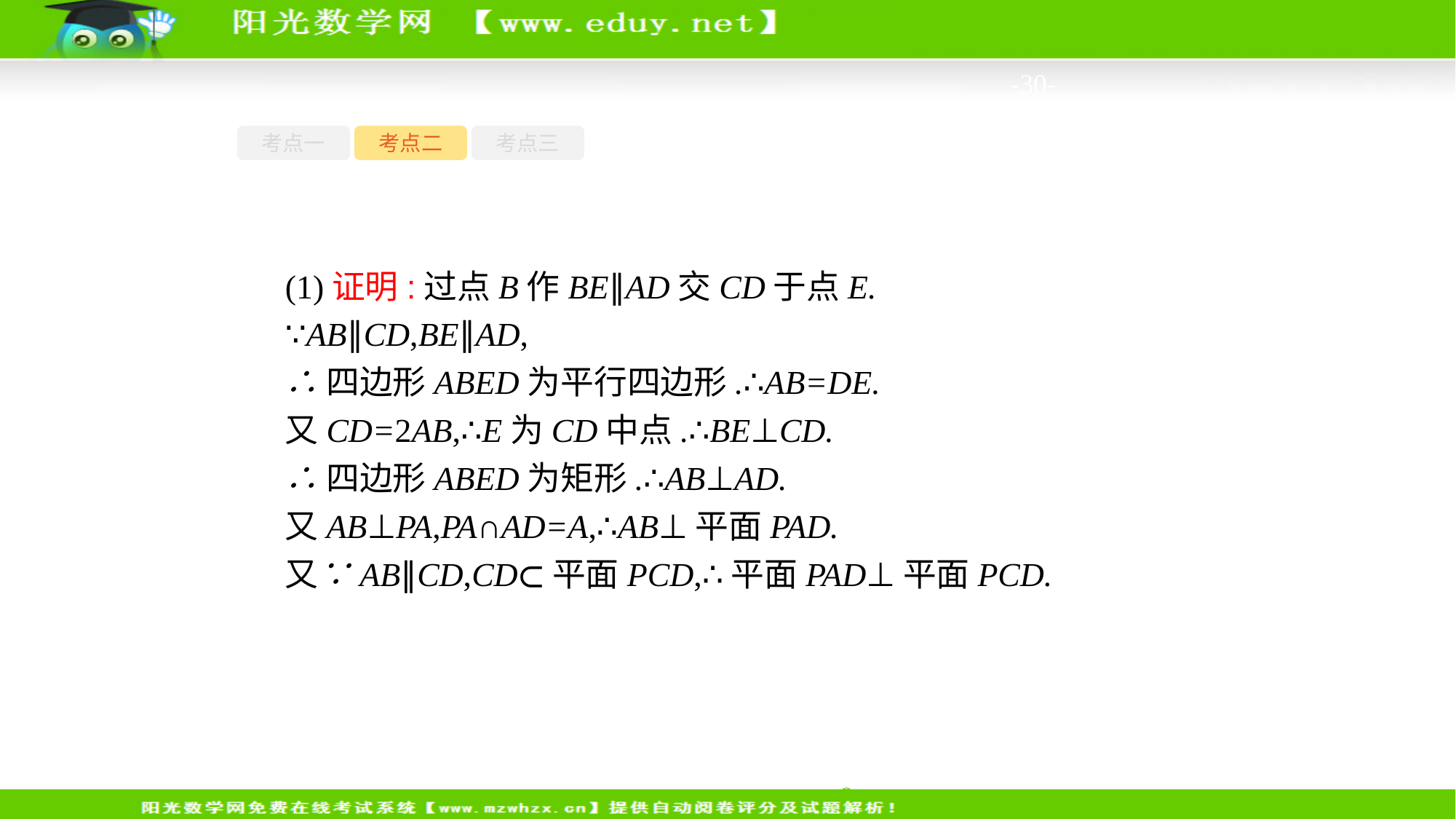

-30-
考点一
考点二
考点三
(1)证明:过点B作BE∥AD交CD于点E.
∵AB∥CD,BE∥AD,
∴四边形ABED为平行四边形.∴AB=DE.
又CD=2AB,∴E为CD中点.∴BE⊥CD.
∴四边形ABED为矩形.∴AB⊥AD.
又AB⊥PA,PA∩AD=A,∴AB⊥平面PAD.
又∵AB∥CD,CD⊂平面PCD,∴平面PAD⊥平面PCD.